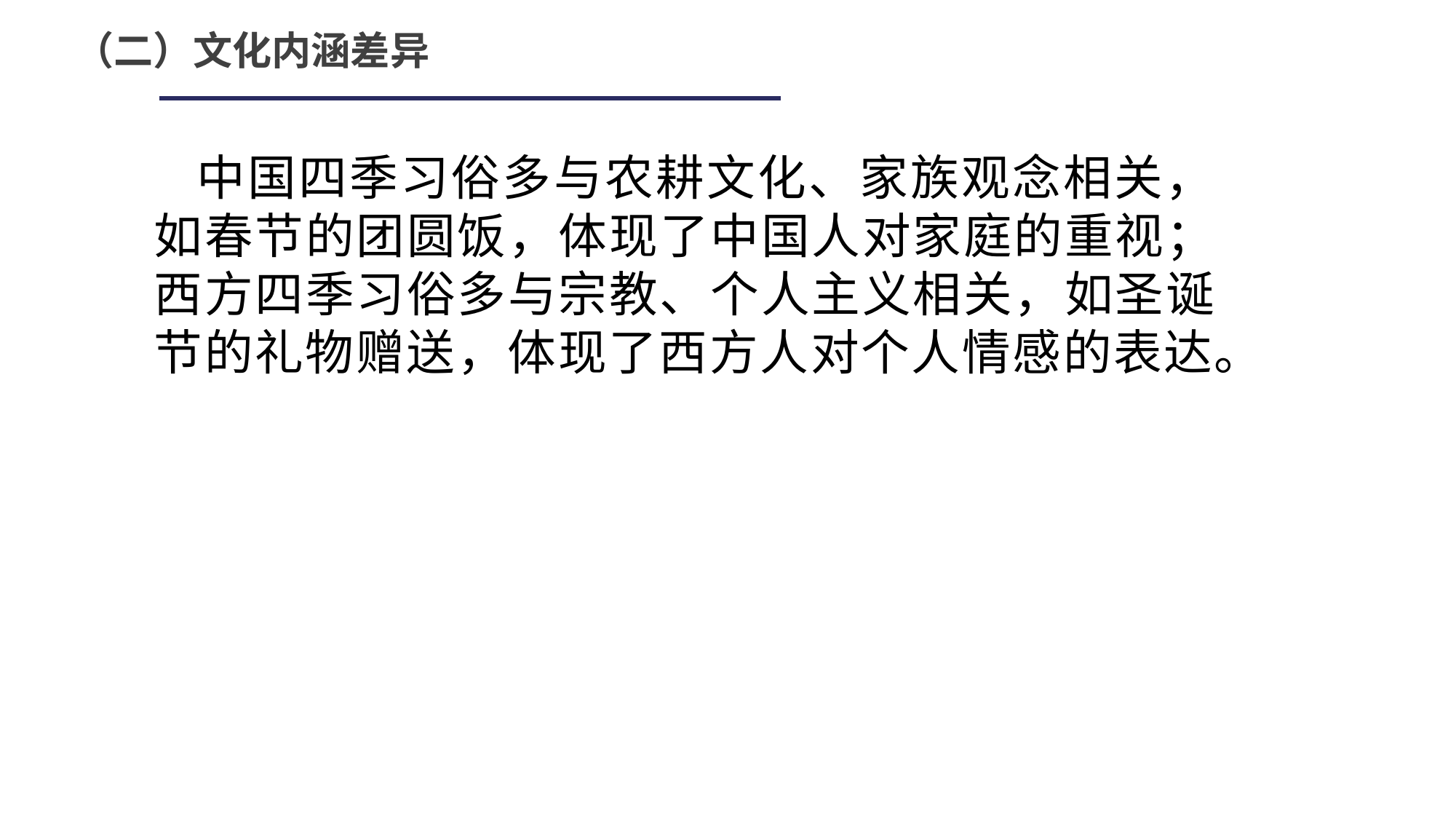

（二）‌文化内涵差异‌

中国四季习俗多与农耕文化、家族观念相关，如春节的团圆饭，体现了中国人对家庭的重视；西方四季习俗多与宗教、个人主义相关，如圣诞节的礼物赠送，体现了西方人对个人情感的表达。